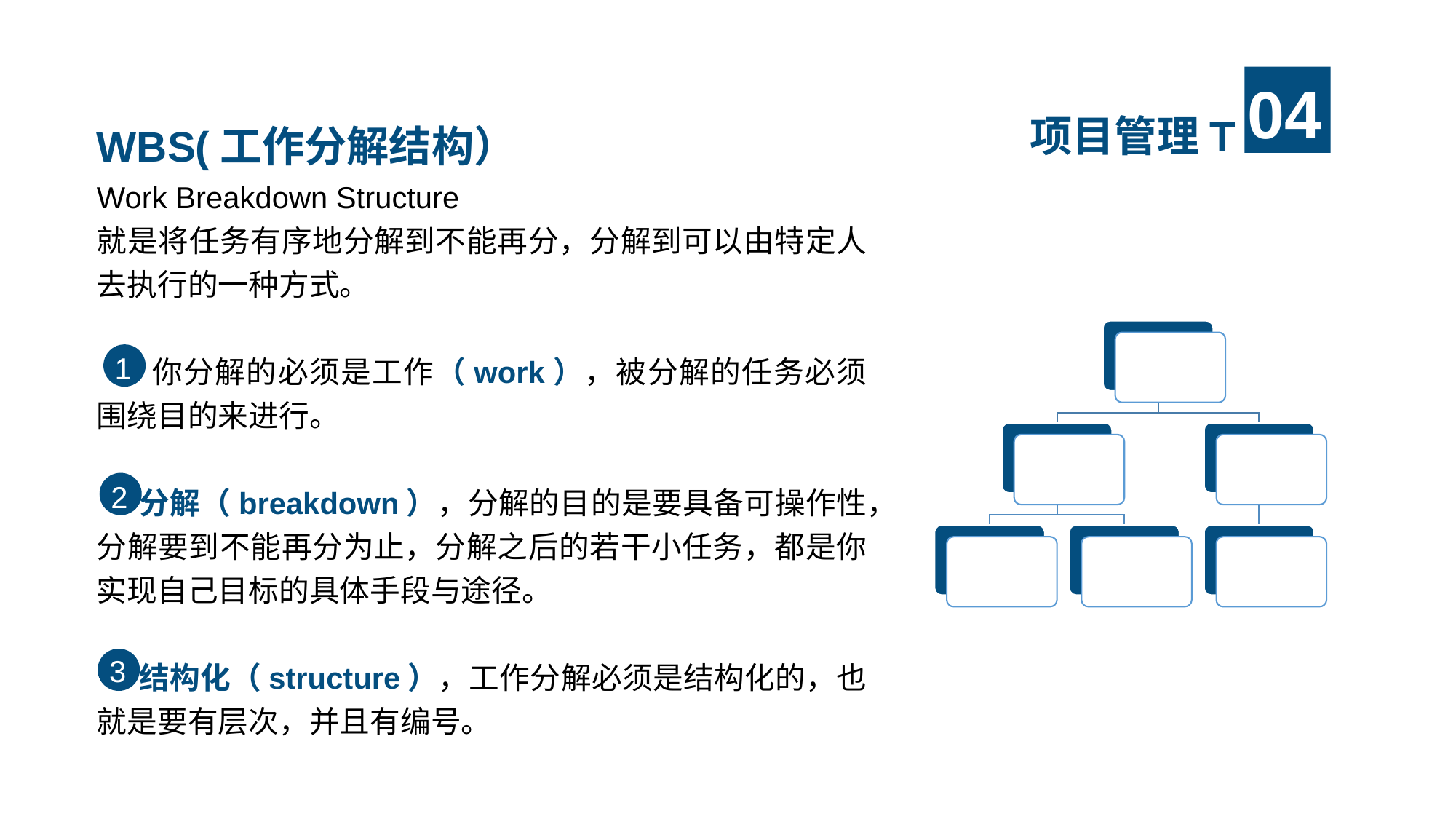

WBS(工作分解结构）
Work Breakdown Structure
就是将任务有序地分解到不能再分，分解到可以由特定人去执行的一种方式。

      你分解的必须是工作（work），被分解的任务必须围绕目的来进行。

     分解（breakdown），分解的目的是要具备可操作性，分解要到不能再分为止，分解之后的若干小任务，都是你实现自己目标的具体手段与途径。

     结构化（structure），工作分解必须是结构化的，也就是要有层次，并且有编号。

1

2
3

项目管理T